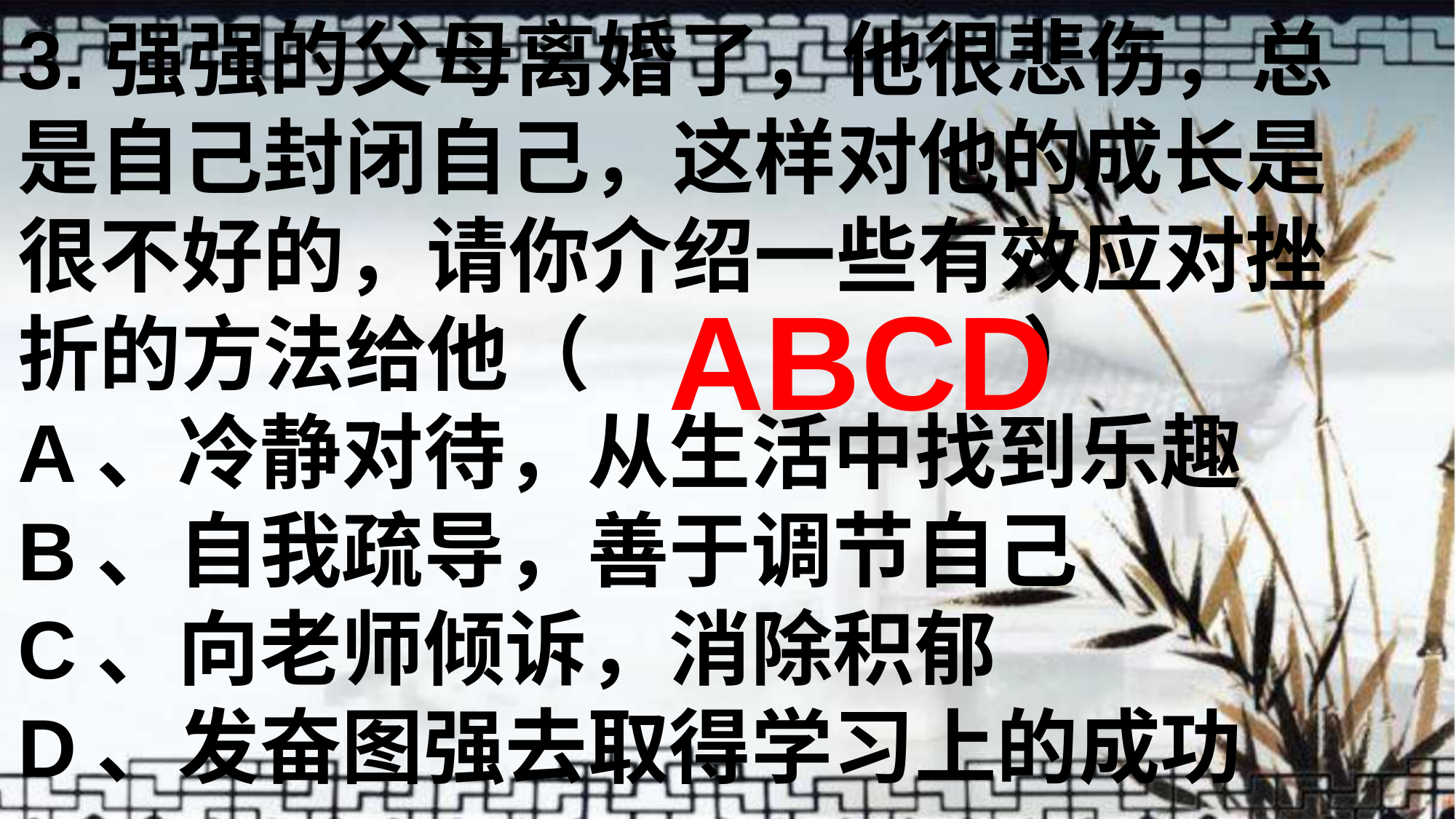

3.强强的父母离婚了，他很悲伤，总是自己封闭自己，这样对他的成长是很不好的，请你介绍一些有效应对挫折的方法给他（　　          　）
A、冷静对待，从生活中找到乐趣
B、自我疏导，善于调节自己
C、向老师倾诉，消除积郁
D、发奋图强去取得学习上的成功
ABCD